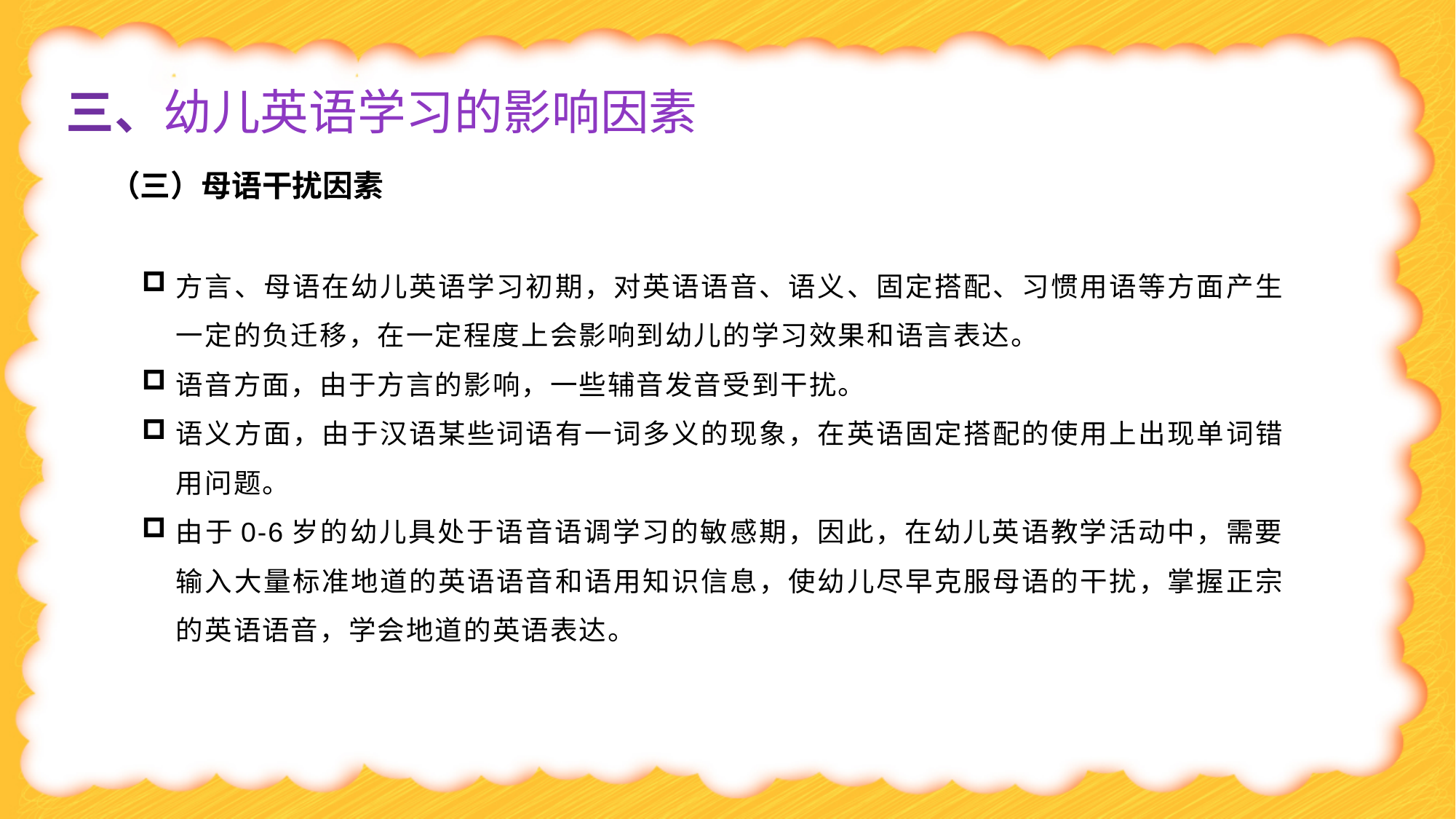

三、幼儿英语学习的影响因素
（三）母语干扰因素
方言、母语在幼儿英语学习初期，对英语语音、语义、固定搭配、习惯用语等方面产生一定的负迁移，在一定程度上会影响到幼儿的学习效果和语言表达。
语音方面，由于方言的影响，一些辅音发音受到干扰。
语义方面，由于汉语某些词语有一词多义的现象，在英语固定搭配的使用上出现单词错用问题。
由于0-6岁的幼儿具处于语音语调学习的敏感期，因此，在幼儿英语教学活动中，需要输入大量标准地道的英语语音和语用知识信息，使幼儿尽早克服母语的干扰，掌握正宗的英语语音，学会地道的英语表达。